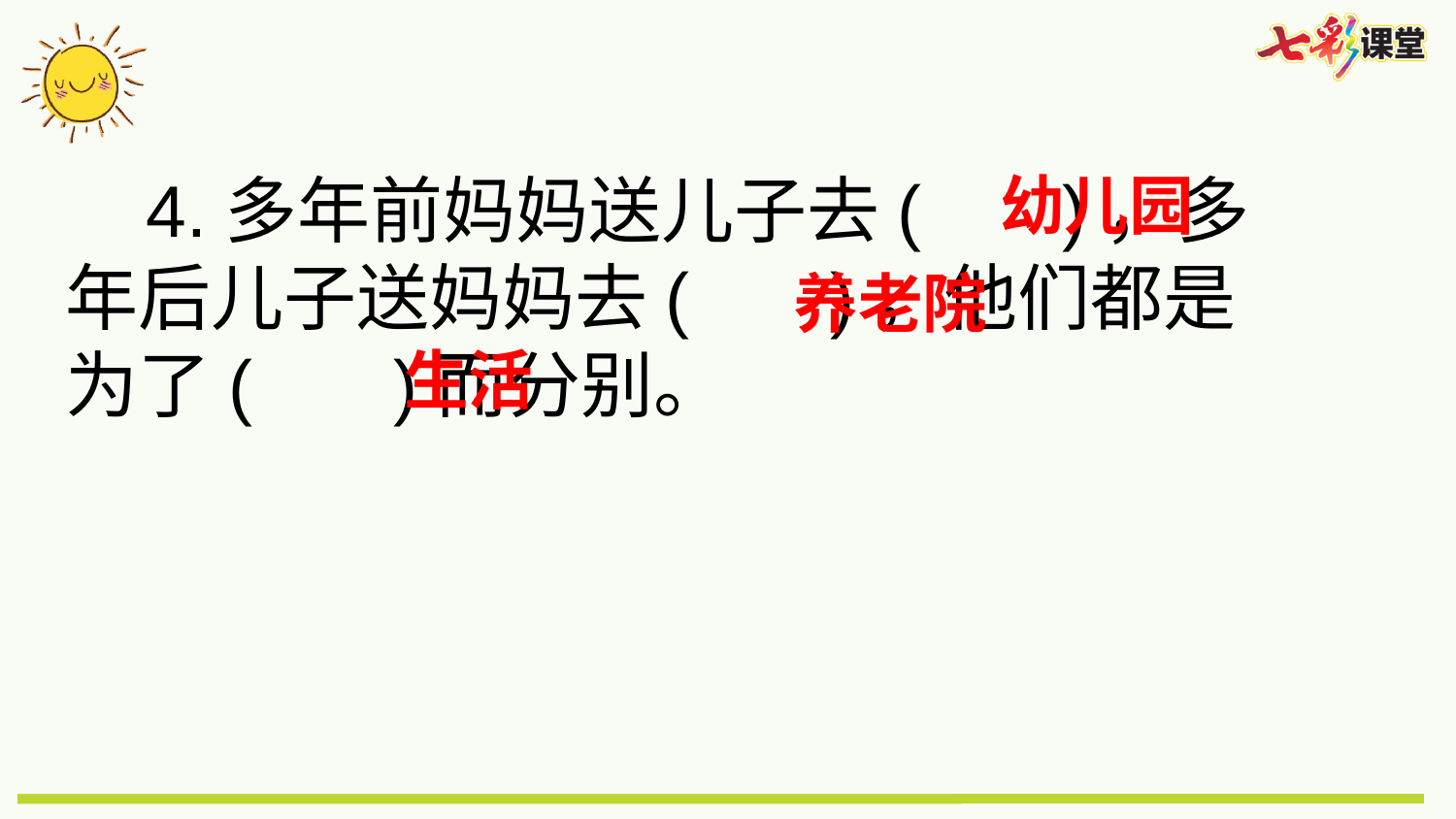

4.多年前妈妈送儿子去(       )，多年后儿子送妈妈去(       )，他们都是为了(       )而分别。
幼儿园
养老院
生活